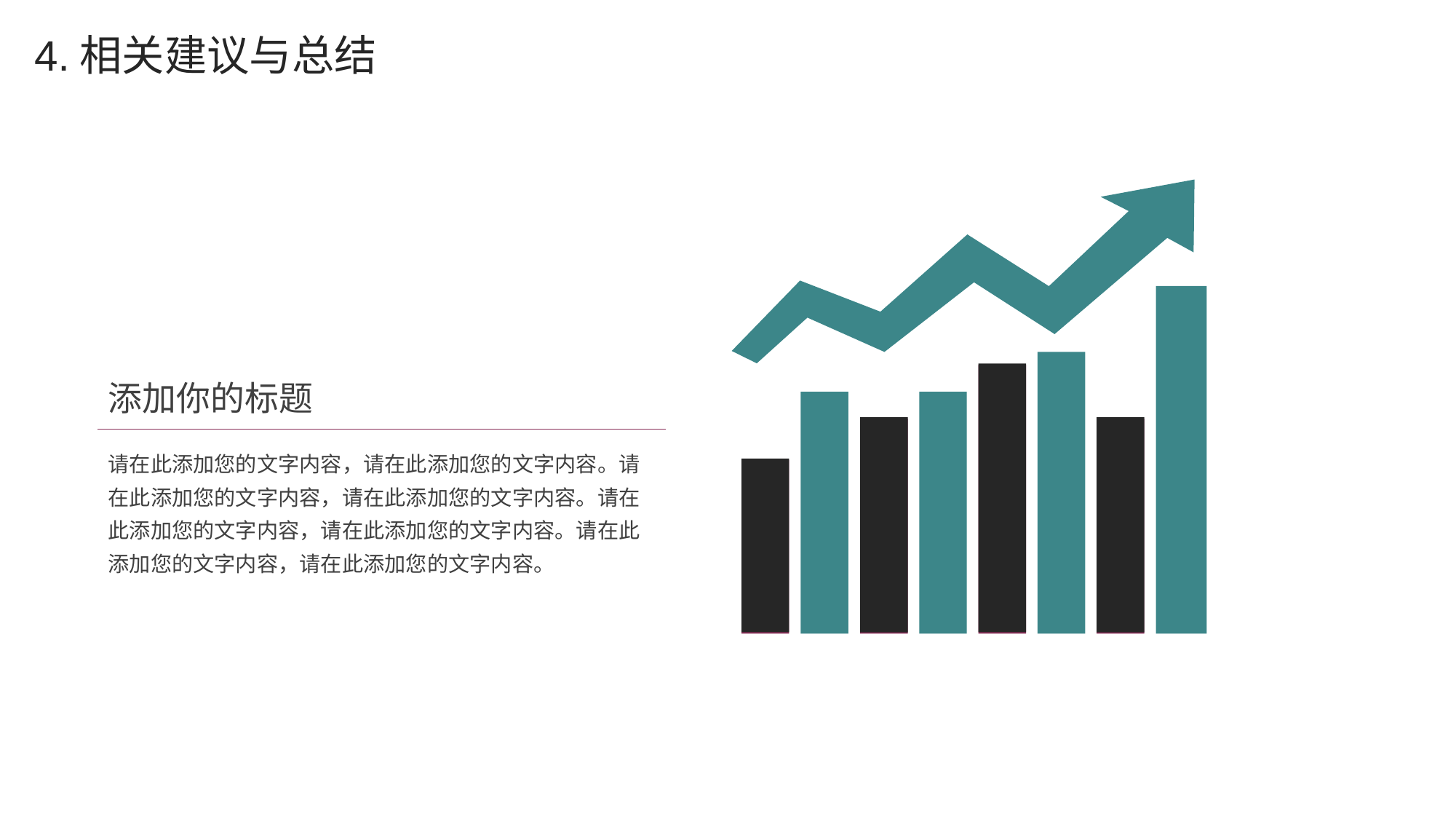

4.相关建议与总结

添加你的标题

请在此添加您的文字内容，请在此添加您的文字内容。请在此添加您的文字内容，请在此添加您的文字内容。请在此添加您的文字内容，请在此添加您的文字内容。请在此添加您的文字内容，请在此添加您的文字内容。